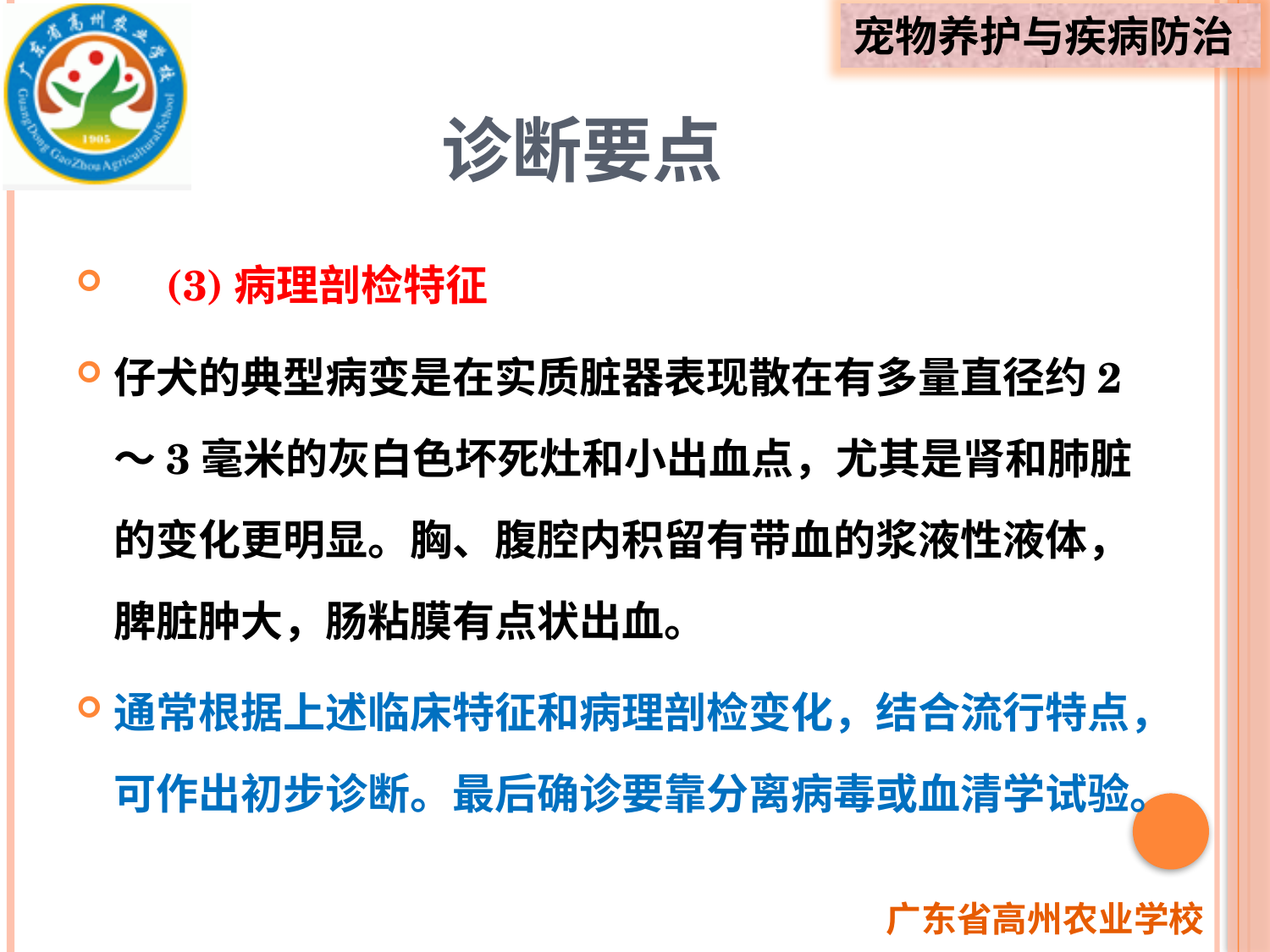

# 诊断要点
　(3)病理剖检特征
仔犬的典型病变是在实质脏器表现散在有多量直径约2～3毫米的灰白色坏死灶和小出血点，尤其是肾和肺脏的变化更明显。胸、腹腔内积留有带血的浆液性液体，脾脏肿大，肠粘膜有点状出血。
通常根据上述临床特征和病理剖检变化，结合流行特点，可作出初步诊断。最后确诊要靠分离病毒或血清学试验。